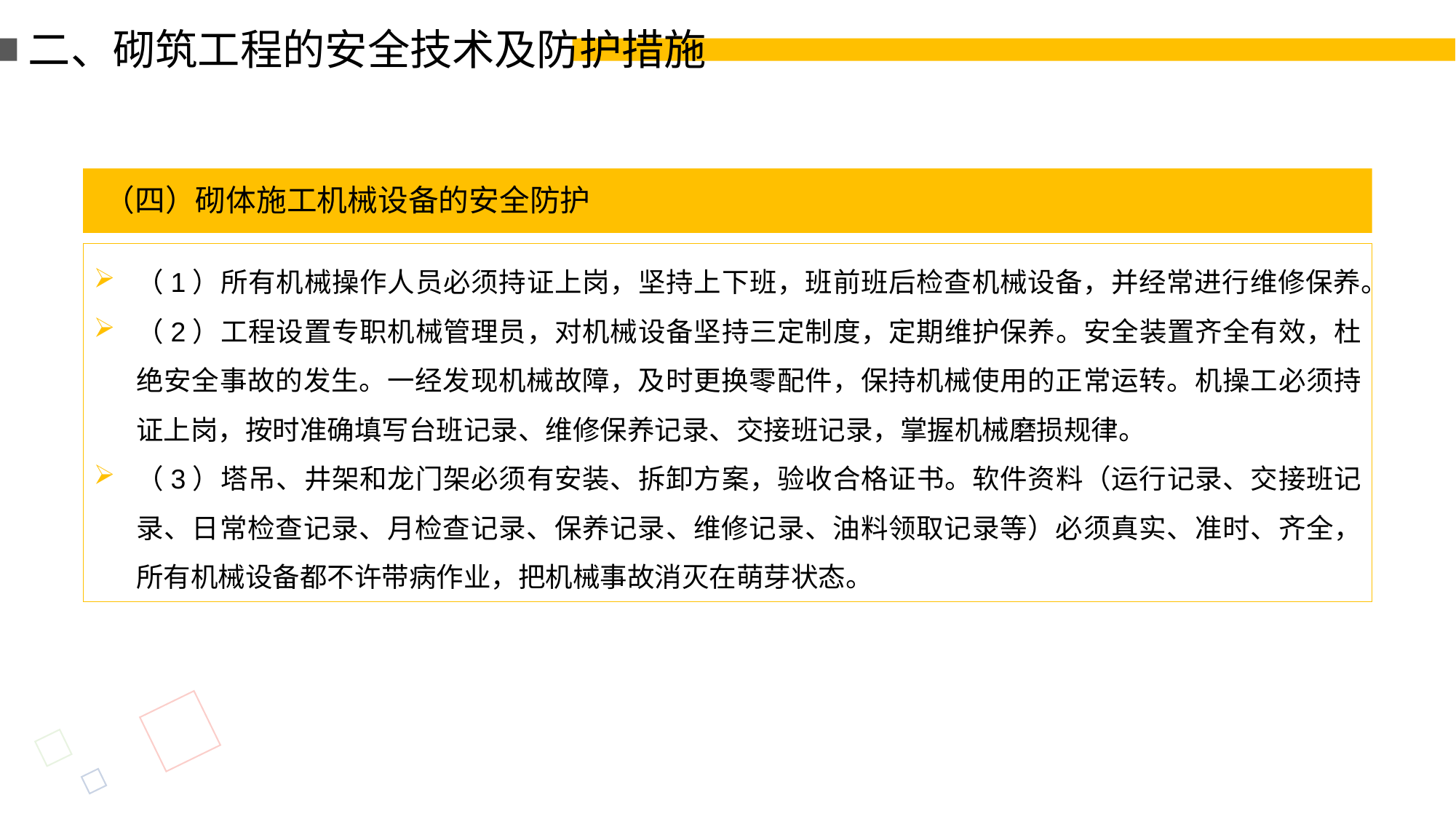

二、砌筑工程的安全技术及防护措施
（四）砌体施工机械设备的安全防护
（1）所有机械操作人员必须持证上岗，坚持上下班，班前班后检查机械设备，并经常进行维修保养。
（2）工程设置专职机械管理员，对机械设备坚持三定制度，定期维护保养。安全装置齐全有效，杜绝安全事故的发生。一经发现机械故障，及时更换零配件，保持机械使用的正常运转。机操工必须持证上岗，按时准确填写台班记录、维修保养记录、交接班记录，掌握机械磨损规律。
（3）塔吊、井架和龙门架必须有安装、拆卸方案，验收合格证书。软件资料（运行记录、交接班记录、日常检查记录、月检查记录、保养记录、维修记录、油料领取记录等）必须真实、准时、齐全，所有机械设备都不许带病作业，把机械事故消灭在萌芽状态。